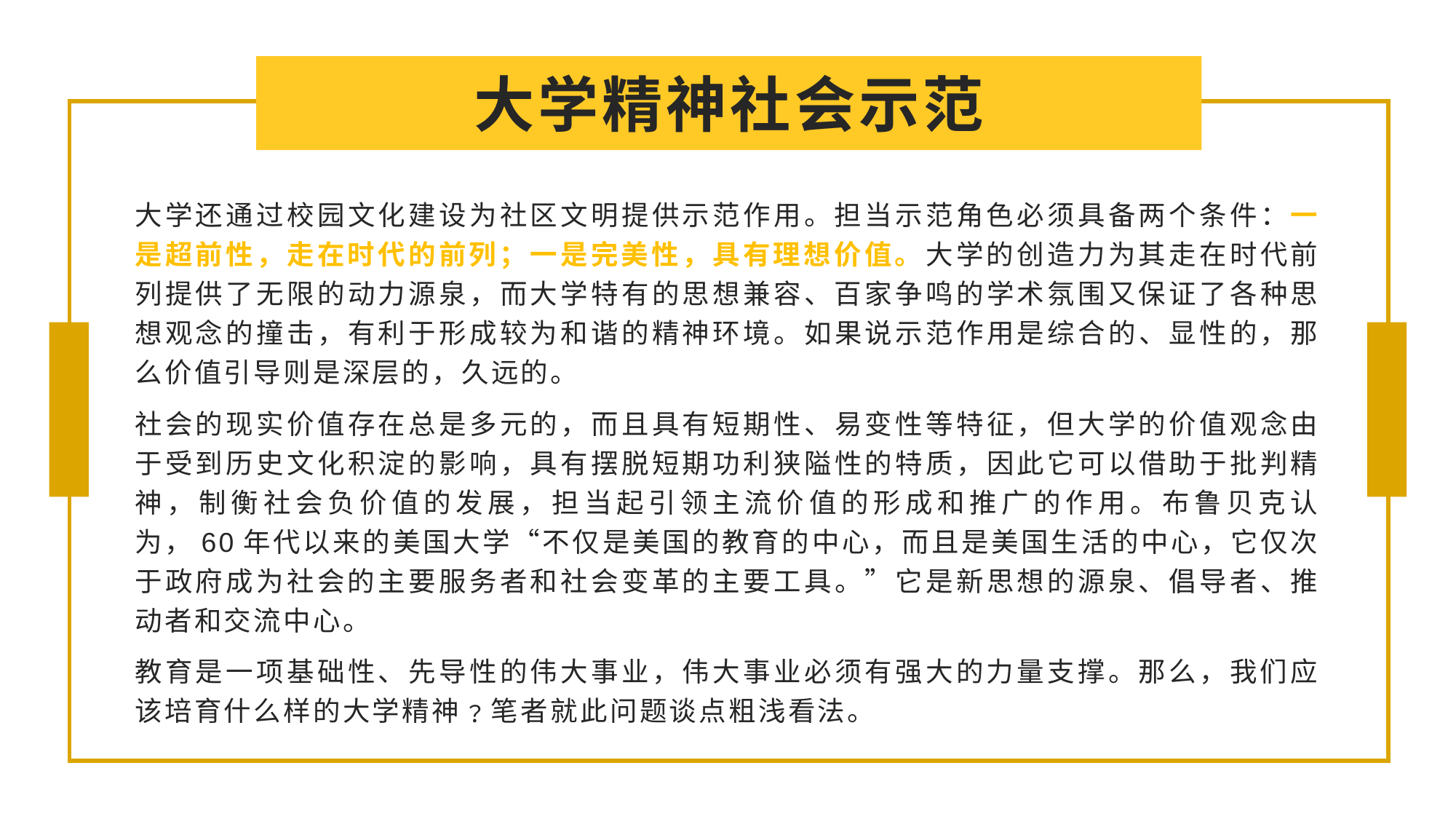

大学精神社会示范

大学还通过校园文化建设为社区文明提供示范作用。担当示范角色必须具备两个条件：一是超前性，走在时代的前列；一是完美性，具有理想价值。大学的创造力为其走在时代前列提供了无限的动力源泉，而大学特有的思想兼容、百家争鸣的学术氛围又保证了各种思想观念的撞击，有利于形成较为和谐的精神环境。如果说示范作用是综合的、显性的，那么价值引导则是深层的，久远的。
社会的现实价值存在总是多元的，而且具有短期性、易变性等特征，但大学的价值观念由于受到历史文化积淀的影响，具有摆脱短期功利狭隘性的特质，因此它可以借助于批判精神，制衡社会负价值的发展，担当起引领主流价值的形成和推广的作用。布鲁贝克认为，60年代以来的美国大学“不仅是美国的教育的中心，而且是美国生活的中心，它仅次于政府成为社会的主要服务者和社会变革的主要工具。”它是新思想的源泉、倡导者、推动者和交流中心。
教育是一项基础性、先导性的伟大事业，伟大事业必须有强大的力量支撑。那么，我们应该培育什么样的大学精神﹖笔者就此问题谈点粗浅看法。